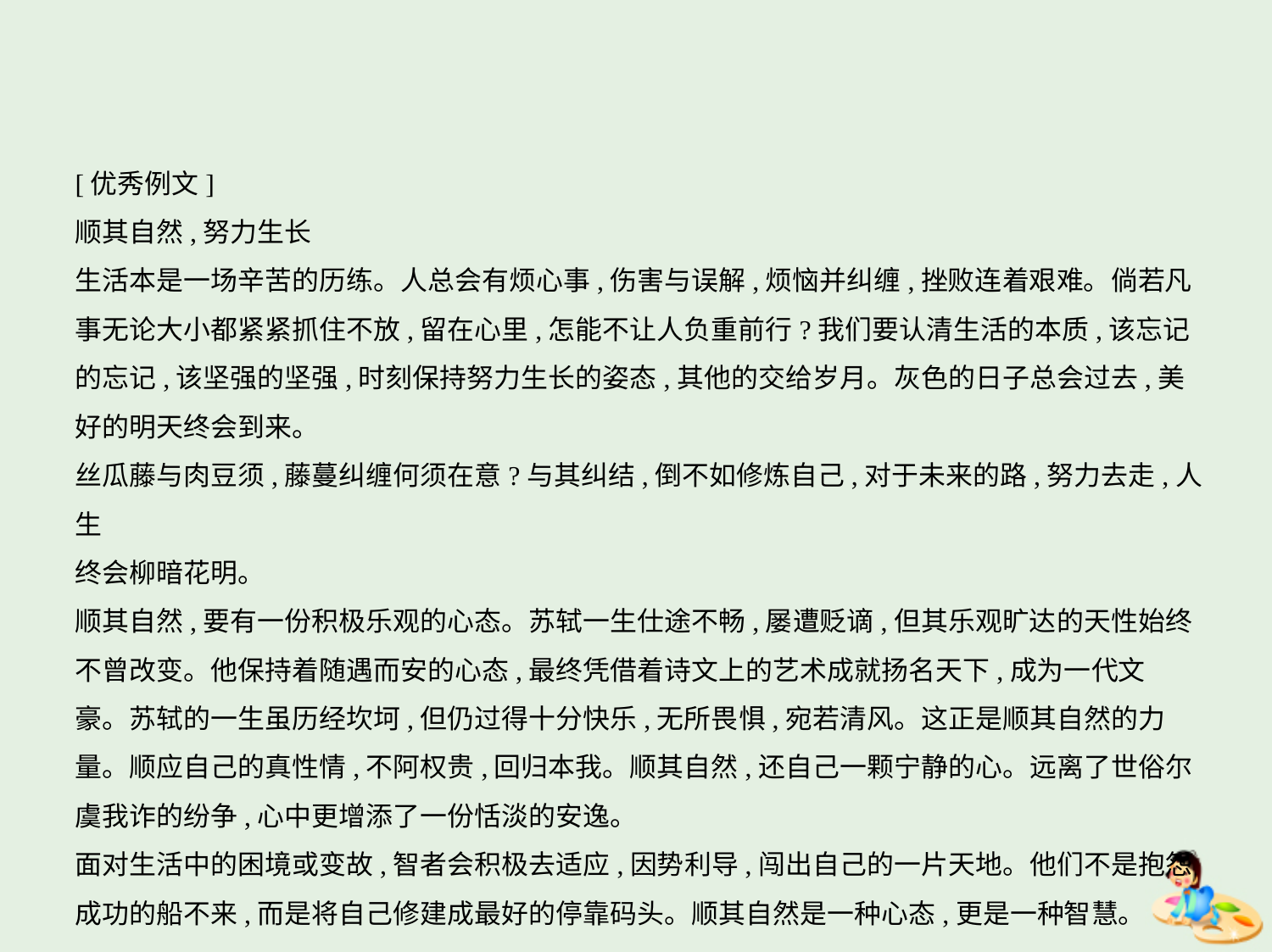

[优秀例文]
顺其自然,努力生长
生活本是一场辛苦的历练。人总会有烦心事,伤害与误解,烦恼并纠缠,挫败连着艰难。倘若凡
事无论大小都紧紧抓住不放,留在心里,怎能不让人负重前行?我们要认清生活的本质,该忘记
的忘记,该坚强的坚强,时刻保持努力生长的姿态,其他的交给岁月。灰色的日子总会过去,美
好的明天终会到来。
丝瓜藤与肉豆须,藤蔓纠缠何须在意?与其纠结,倒不如修炼自己,对于未来的路,努力去走,人生
终会柳暗花明。
顺其自然,要有一份积极乐观的心态。苏轼一生仕途不畅,屡遭贬谪,但其乐观旷达的天性始终
不曾改变。他保持着随遇而安的心态,最终凭借着诗文上的艺术成就扬名天下,成为一代文
豪。苏轼的一生虽历经坎坷,但仍过得十分快乐,无所畏惧,宛若清风。这正是顺其自然的力
量。顺应自己的真性情,不阿权贵,回归本我。顺其自然,还自己一颗宁静的心。远离了世俗尔
虞我诈的纷争,心中更增添了一份恬淡的安逸。
面对生活中的困境或变故,智者会积极去适应,因势利导,闯出自己的一片天地。他们不是抱怨
成功的船不来,而是将自己修建成最好的停靠码头。顺其自然是一种心态,更是一种智慧。